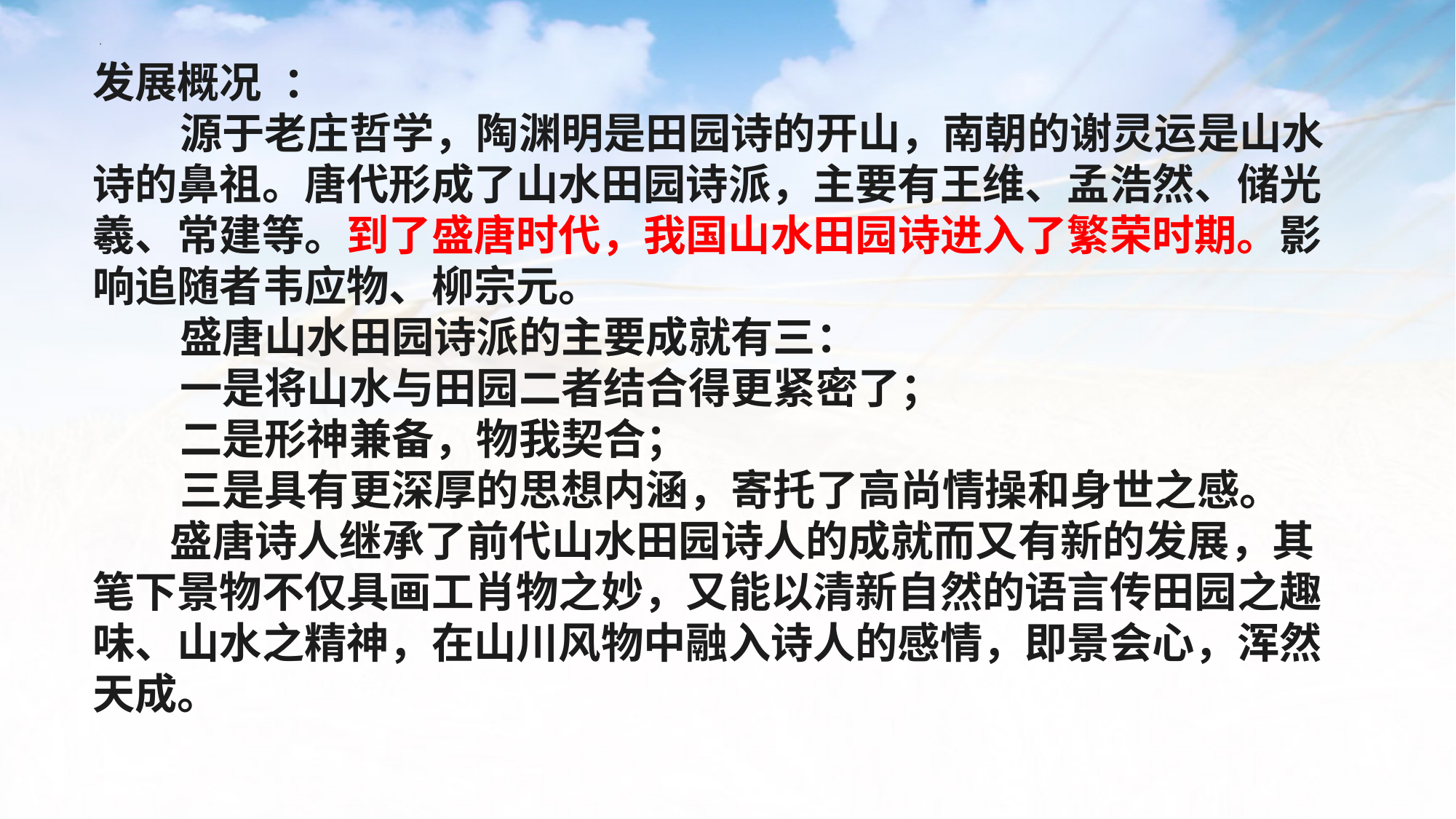

发展概况 ：
        源于老庄哲学，陶渊明是田园诗的开山，南朝的谢灵运是山水诗的鼻祖。唐代形成了山水田园诗派，主要有王维、孟浩然、储光羲、常建等。到了盛唐时代，我国山水田园诗进入了繁荣时期。影响追随者韦应物、柳宗元。
        盛唐山水田园诗派的主要成就有三：
        一是将山水与田园二者结合得更紧密了；
        二是形神兼备，物我契合；
        三是具有更深厚的思想内涵，寄托了高尚情操和身世之感。
       盛唐诗人继承了前代山水田园诗人的成就而又有新的发展，其笔下景物不仅具画工肖物之妙，又能以清新自然的语言传田园之趣味、山水之精神，在山川风物中融入诗人的感情，即景会心，浑然天成。